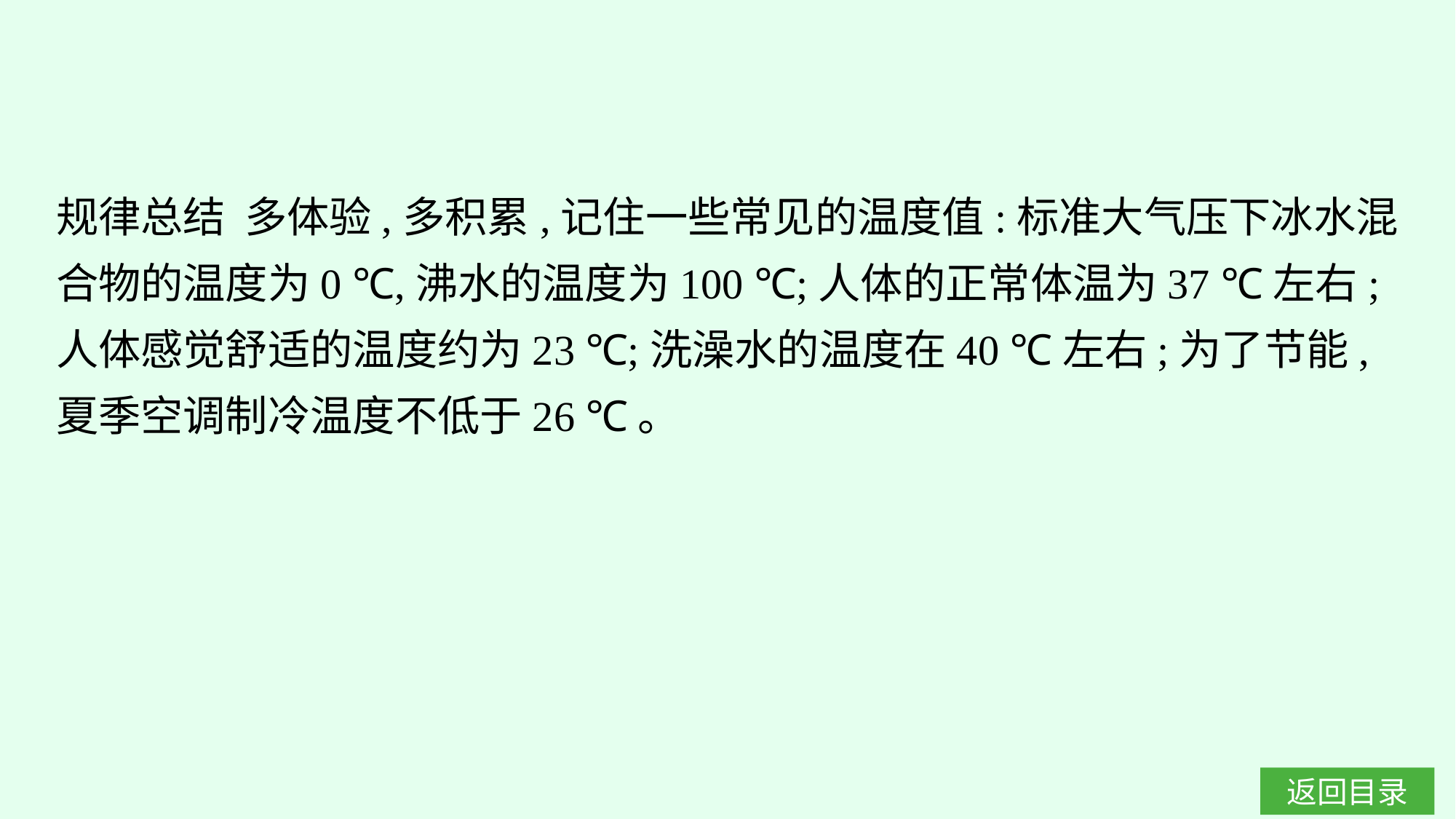

规律总结  多体验,多积累,记住一些常见的温度值:标准大气压下冰水混合物的温度为0 ℃,沸水的温度为100 ℃;人体的正常体温为37 ℃左右;人体感觉舒适的温度约为23 ℃;洗澡水的温度在40 ℃左右;为了节能,夏季空调制冷温度不低于26 ℃。